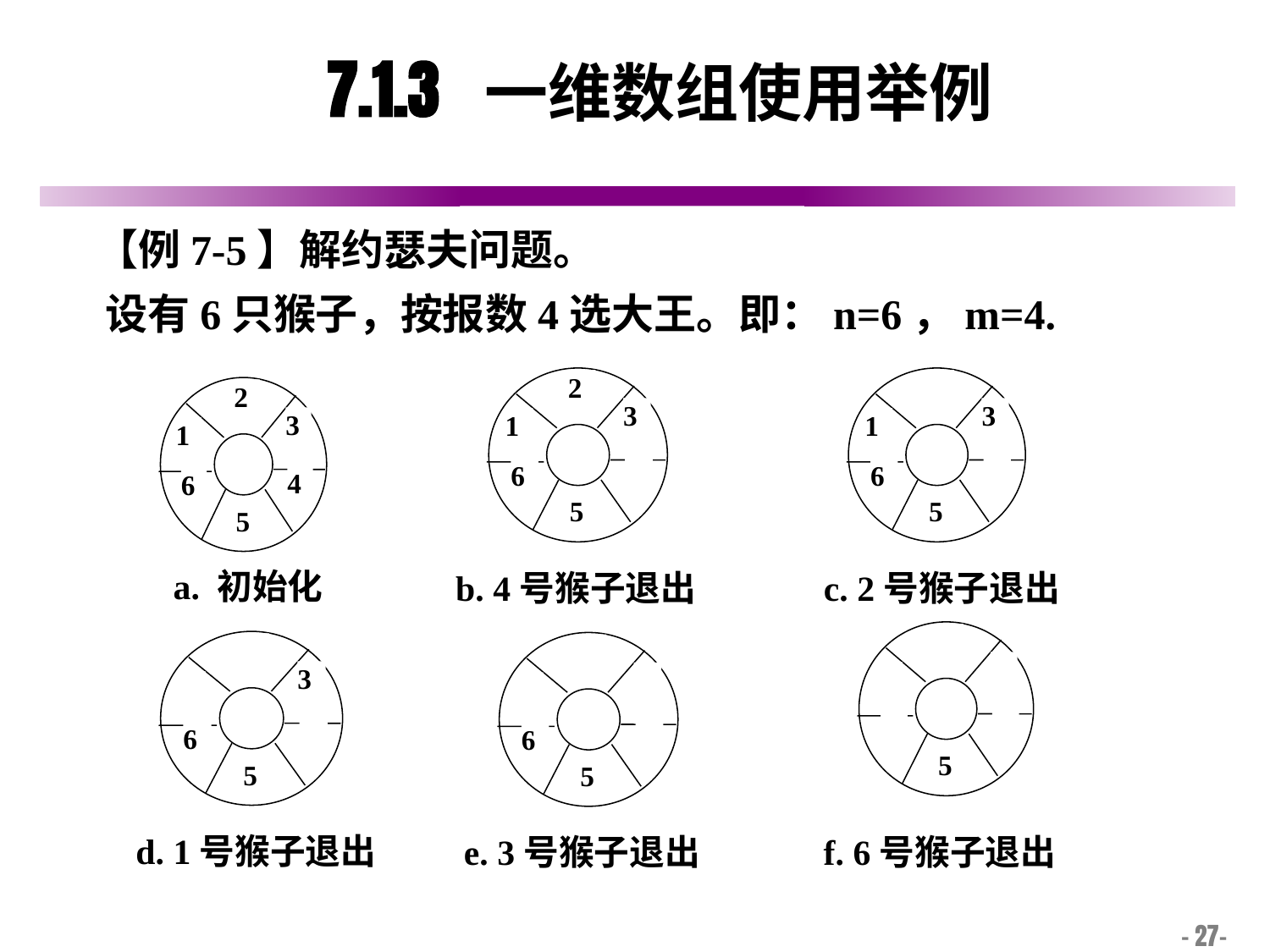

# 7.1.3  一维数组使用举例
 【例7-5】解约瑟夫问题。
  设有6只猴子，按报数4选大王。即：n=6，m=4.

2

3

1

6

5

b. 4号猴子退出

3

1

6

5

c. 2号猴子退出

2

3

1

4

6

5

a. 初始化

5

f. 6号猴子退出

3

6

5

d. 1号猴子退出

6

5

e. 3号猴子退出
 - 27-